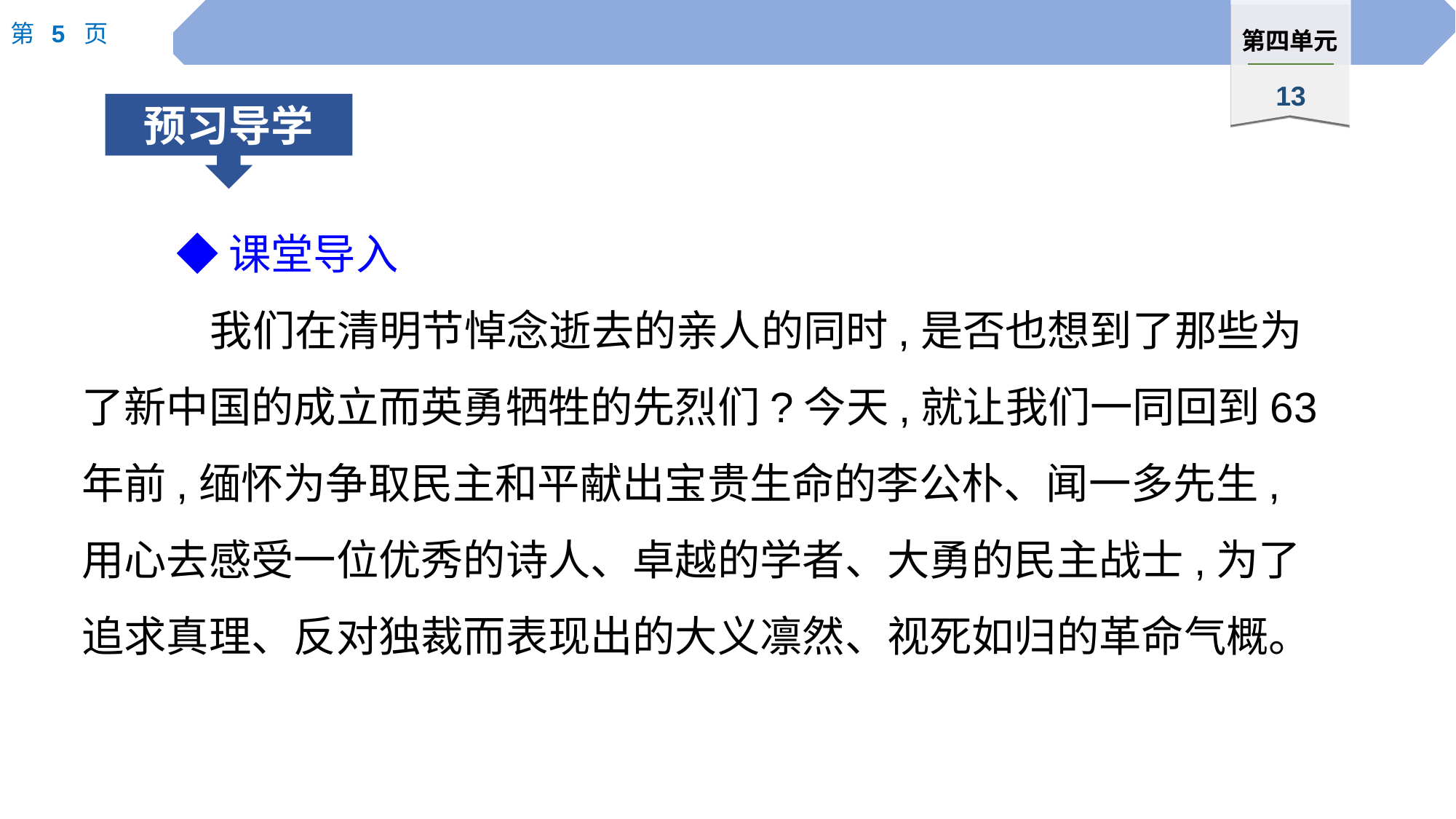

◆课堂导入

　我们在清明节悼念逝去的亲人的同时,是否也想到了那些为了新中国的成立而英勇牺牲的先烈们?今天,就让我们一同回到63年前,缅怀为争取民主和平献出宝贵生命的李公朴、闻一多先生,用心去感受一位优秀的诗人、卓越的学者、大勇的民主战士,为了追求真理、反对独裁而表现出的大义凛然、视死如归的革命气概。